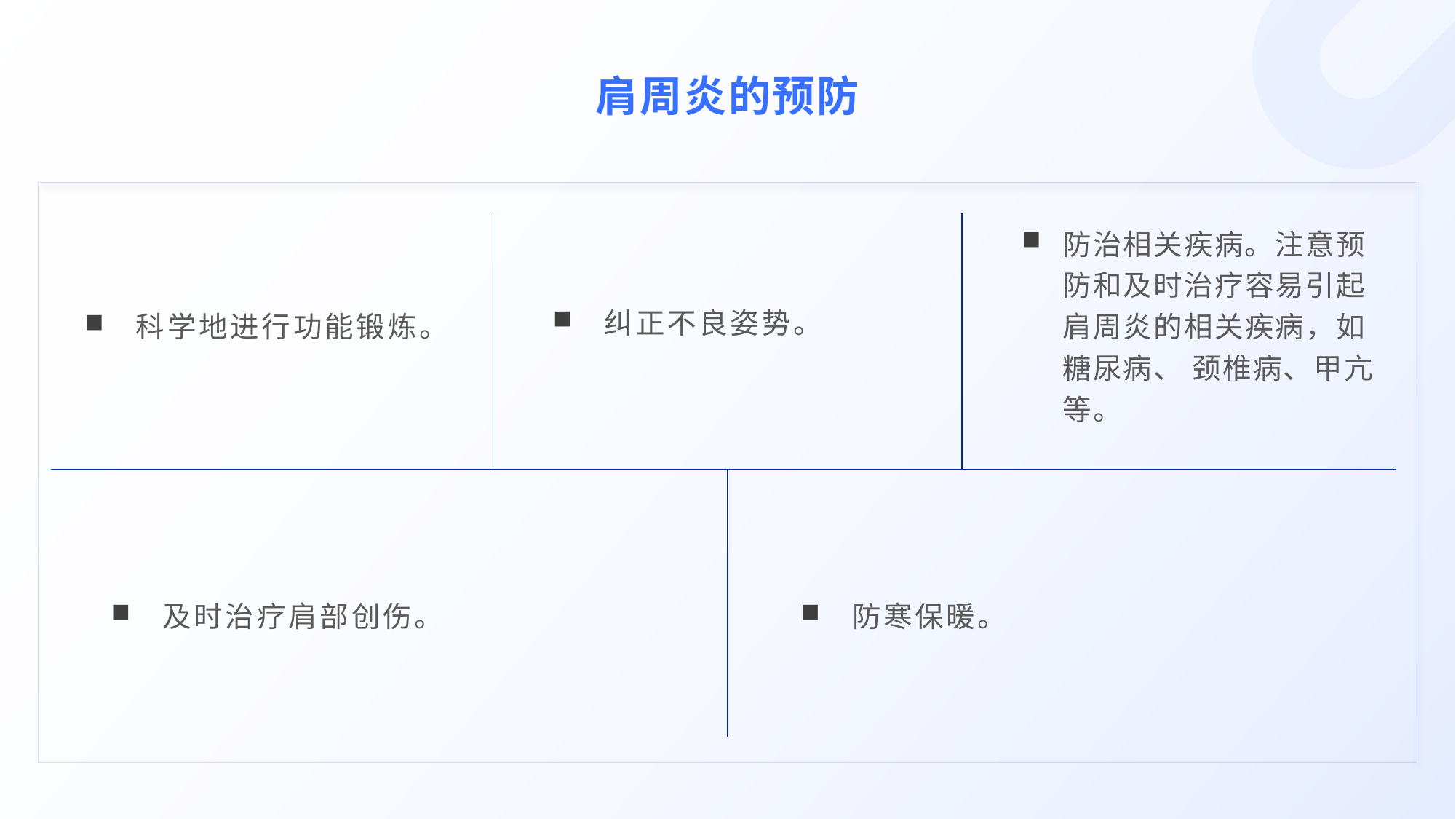

肩周炎的预防

科学地进行功能锻炼。
纠正不良姿势。
防治相关疾病。注意预防和及时治疗容易引起肩周炎的相关疾病，如糖尿病、 颈椎病、甲亢等。
及时治疗肩部创伤。
防寒保暖。